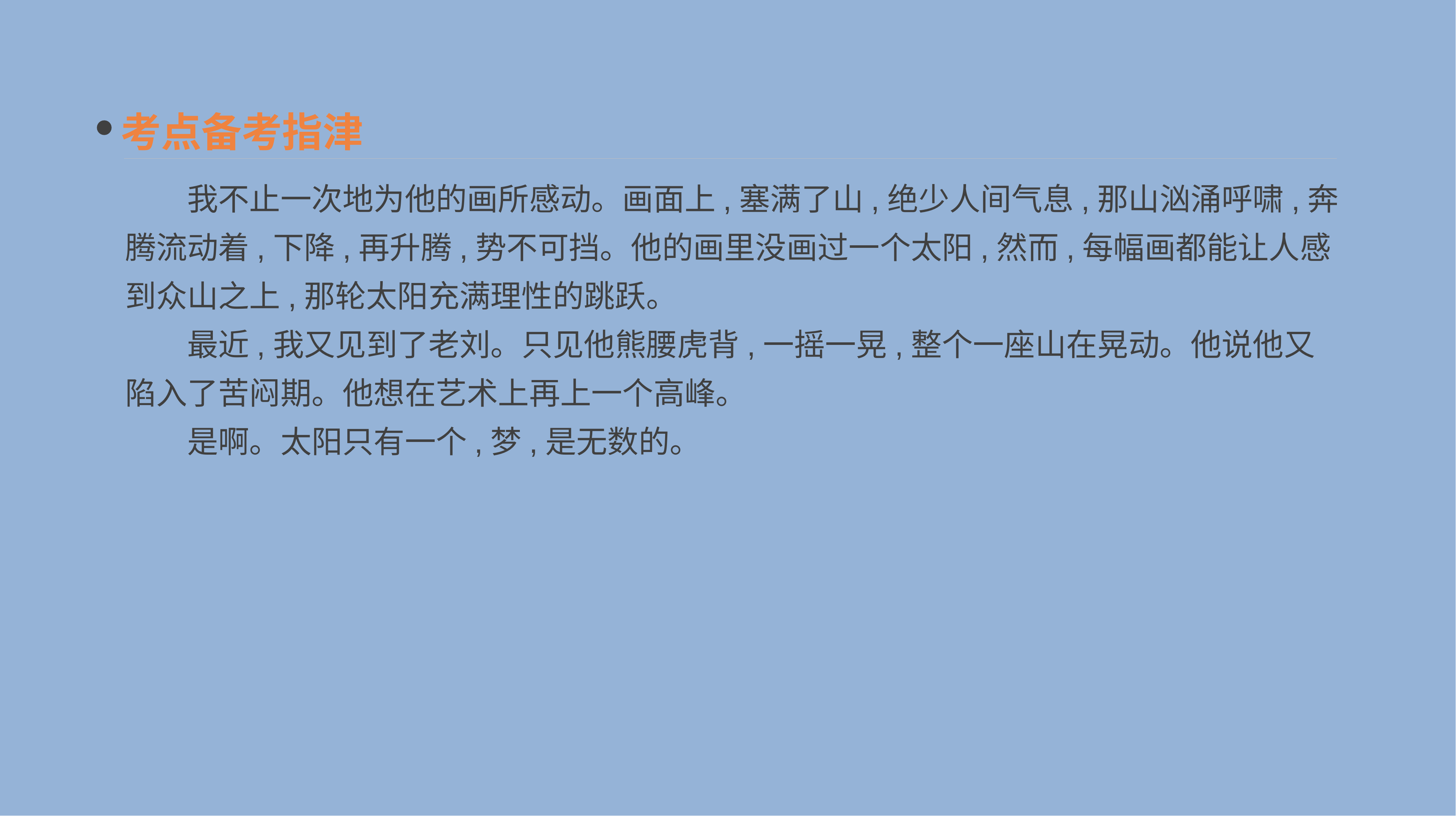

考点备考指津

　　我不止一次地为他的画所感动。画面上,塞满了山,绝少人间气息,那山汹涌呼啸,奔腾流动着,下降,再升腾,势不可挡。他的画里没画过一个太阳,然而,每幅画都能让人感到众山之上,那轮太阳充满理性的跳跃。
　　最近,我又见到了老刘。只见他熊腰虎背,一摇一晃,整个一座山在晃动。他说他又陷入了苦闷期。他想在艺术上再上一个高峰。
　　是啊。太阳只有一个,梦,是无数的。